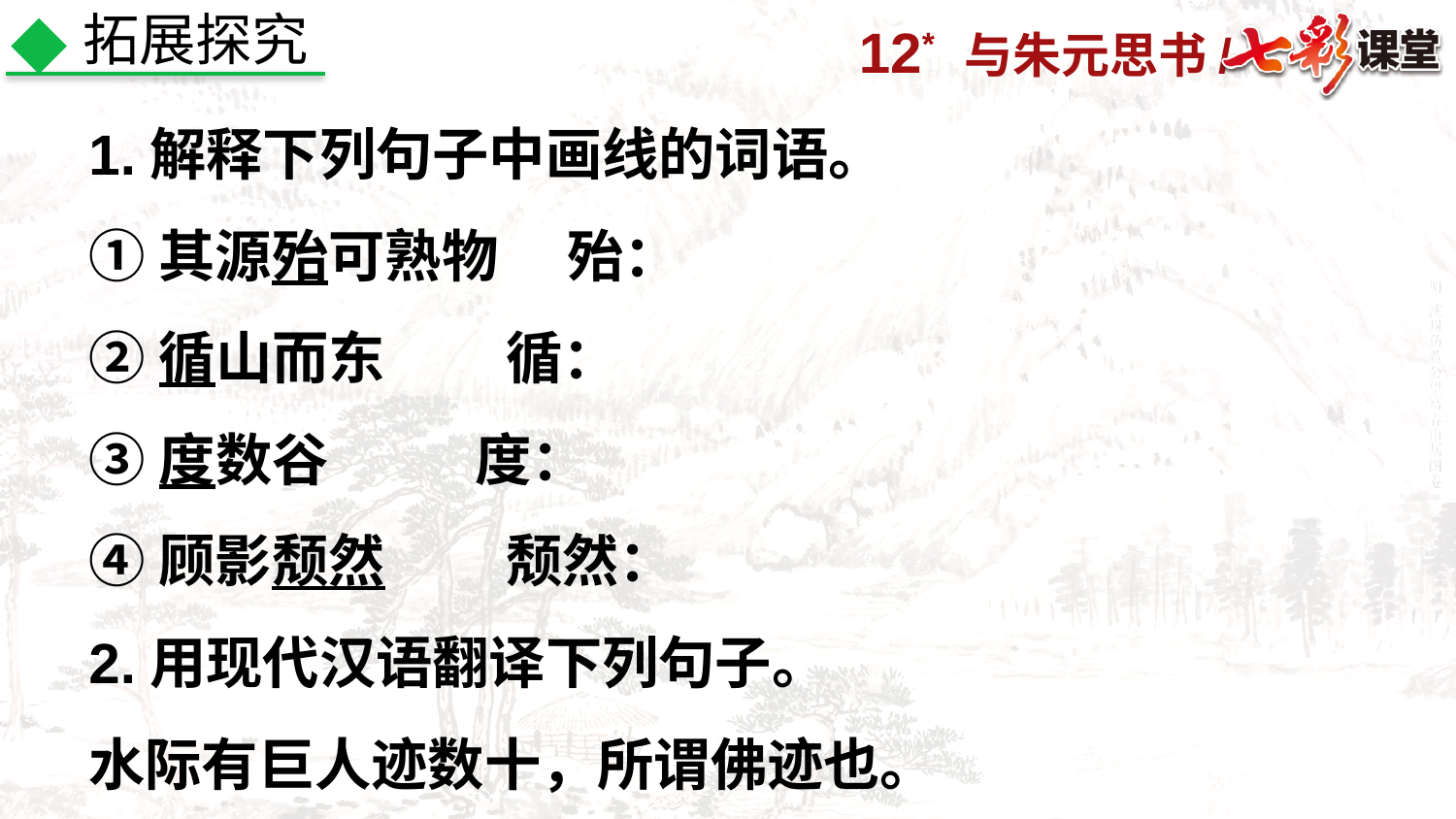

拓展探究

1.解释下列句子中画线的词语。
①其源殆可熟物　 殆：
②循山而东　     循：
③度数谷　       度：
④顾影颓然　     颓然：
2.用现代汉语翻译下列句子。
水际有巨人迹数十，所谓佛迹也。